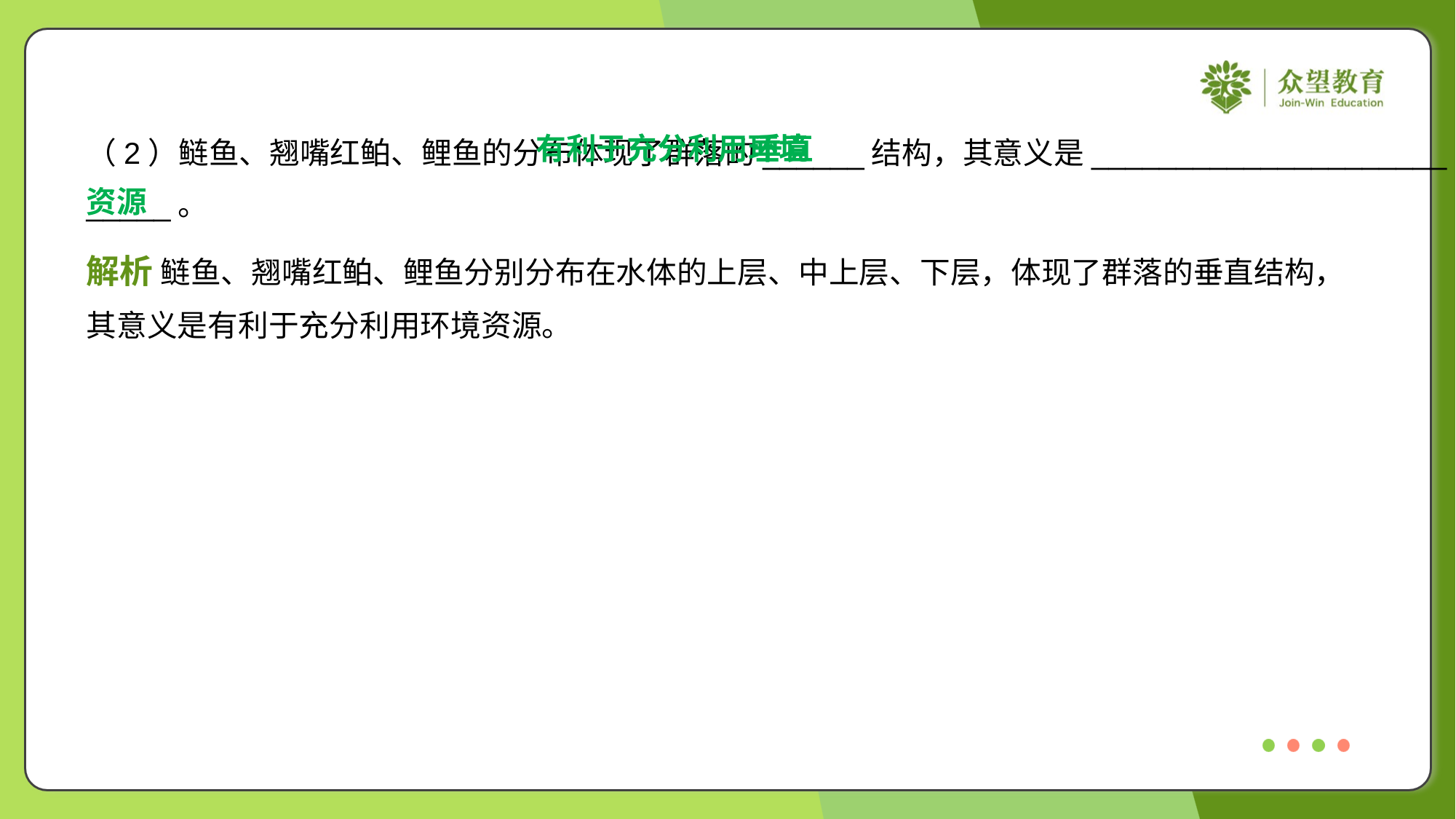

有利于充分利用环境
资源
垂直
（2）鲢鱼、翘嘴红鲌、鲤鱼的分布体现了群落的______结构，其意义是_____________________
_____。
解析 鲢鱼、翘嘴红鲌、鲤鱼分别分布在水体的上层、中上层、下层，体现了群落的垂直结构，
其意义是有利于充分利用环境资源。